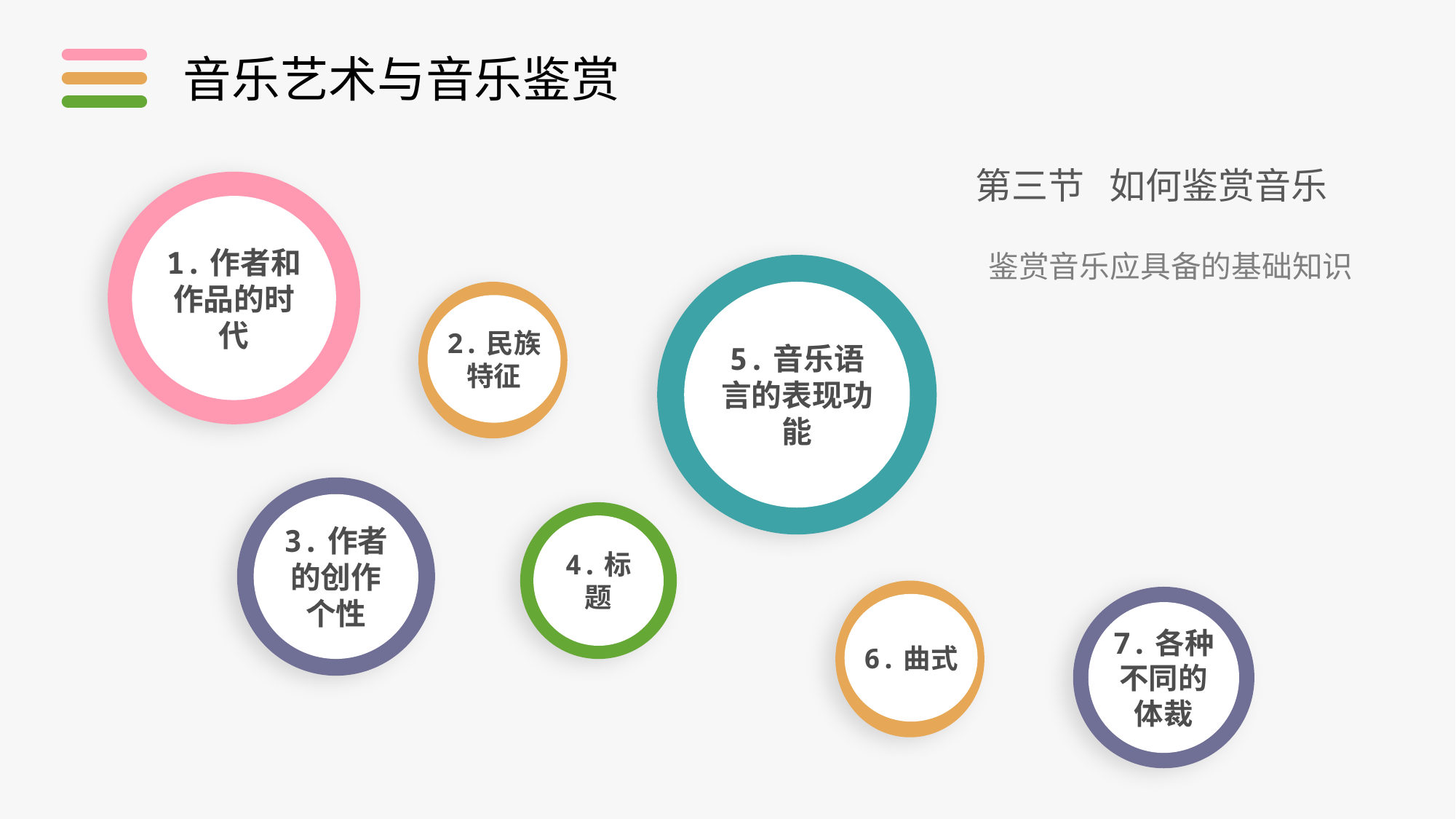

音乐艺术与音乐鉴赏
第三节   如何鉴赏音乐

1.作者和作品的时代
鉴赏音乐应具备的基础知识

5.音乐语言的表现功能

2.民族特征

3.作者的创作个性

4.标题

6.曲式

7.各种不同的体裁